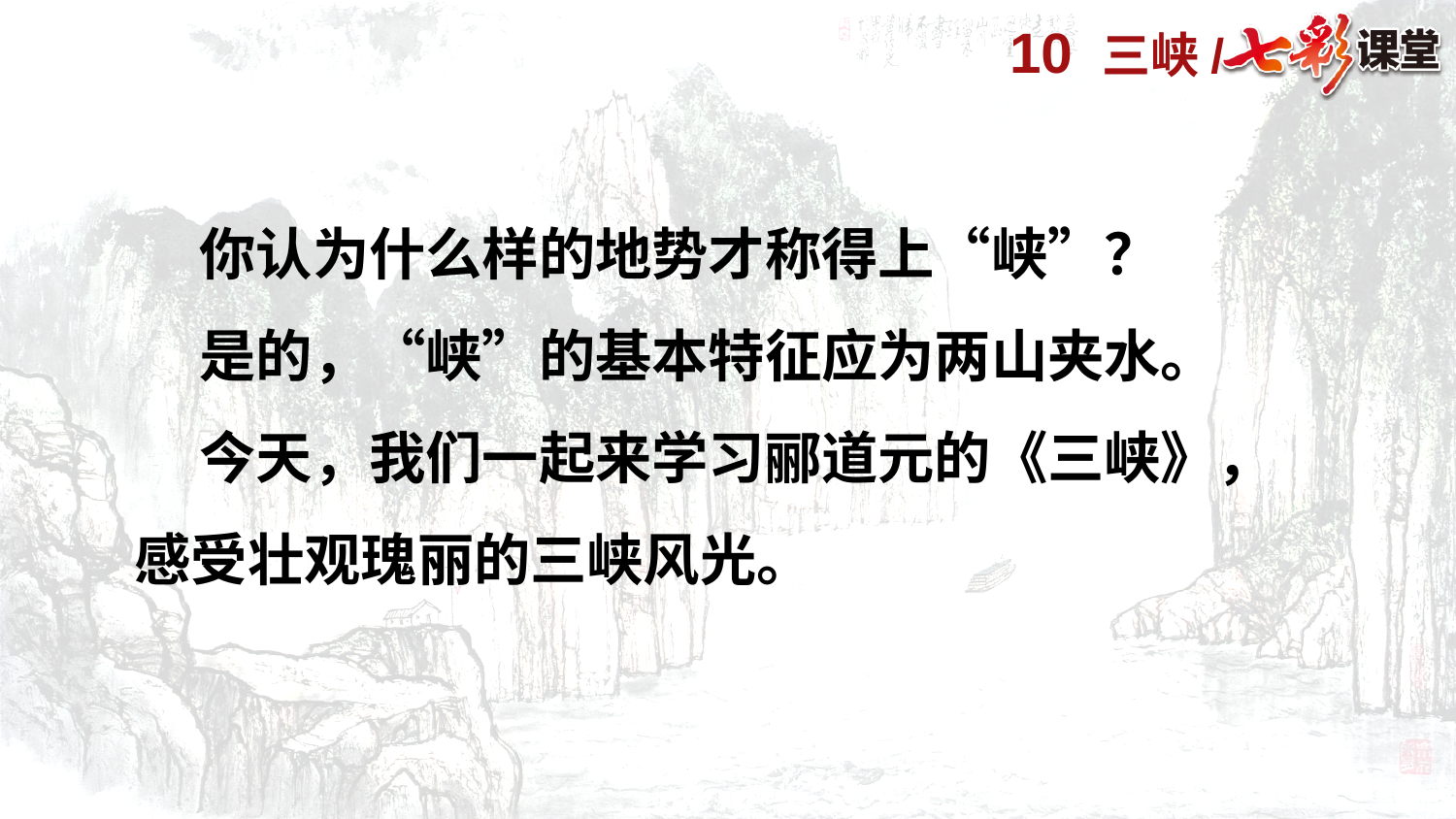

你认为什么样的地势才称得上“峡”？
    是的，“峡”的基本特征应为两山夹水。
    今天，我们一起来学习郦道元的《三峡》，感受壮观瑰丽的三峡风光。